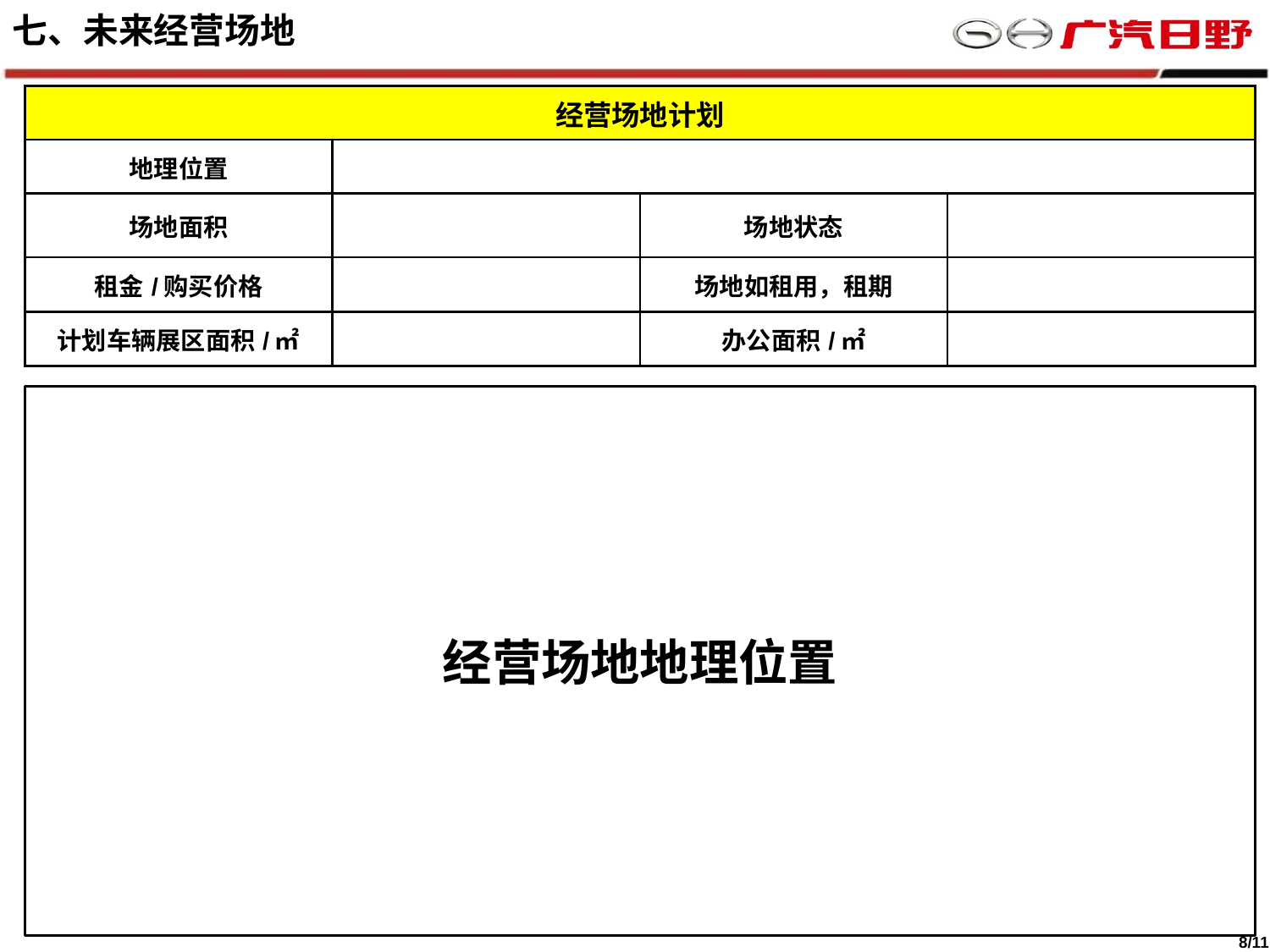

七、未来经营场地
| 经营场地计划 |  |  |  |
| --- | --- | --- | --- |
| 地理位置 |  |  |  |
| 场地面积 |  | 场地状态 |  |
| 租金/购买价格 |  | 场地如租用，租期 |  |
| 计划车辆展区面积/㎡ |  | 办公面积/㎡ |  |
经营场地地理位置